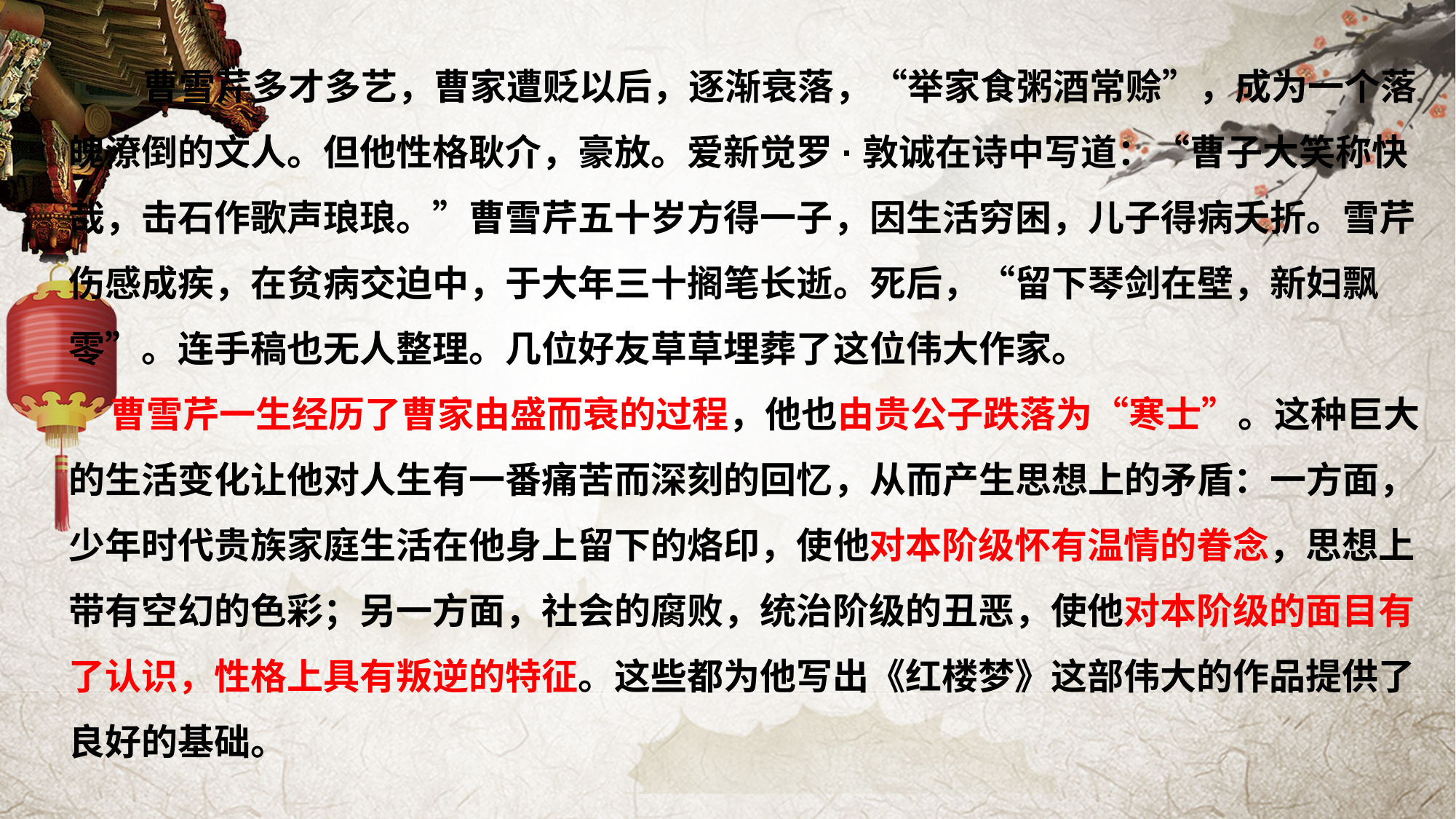

曹雪芹多才多艺，曹家遭贬以后，逐渐衰落，“举家食粥酒常赊”，成为一个落魄潦倒的文人。但他性格耿介，豪放。爱新觉罗·敦诚在诗中写道：“曹子大笑称快哉，击石作歌声琅琅。”曹雪芹五十岁方得一子，因生活穷困，儿子得病夭折。雪芹伤感成疾，在贫病交迫中，于大年三十搁笔长逝。死后，“留下琴剑在壁，新妇飘零”。连手稿也无人整理。几位好友草草埋葬了这位伟大作家。
    曹雪芹一生经历了曹家由盛而衰的过程，他也由贵公子跌落为“寒士”。这种巨大的生活变化让他对人生有一番痛苦而深刻的回忆，从而产生思想上的矛盾：一方面，少年时代贵族家庭生活在他身上留下的烙印，使他对本阶级怀有温情的眷念，思想上带有空幻的色彩；另一方面，社会的腐败，统治阶级的丑恶，使他对本阶级的面目有了认识，性格上具有叛逆的特征。这些都为他写出《红楼梦》这部伟大的作品提供了良好的基础。